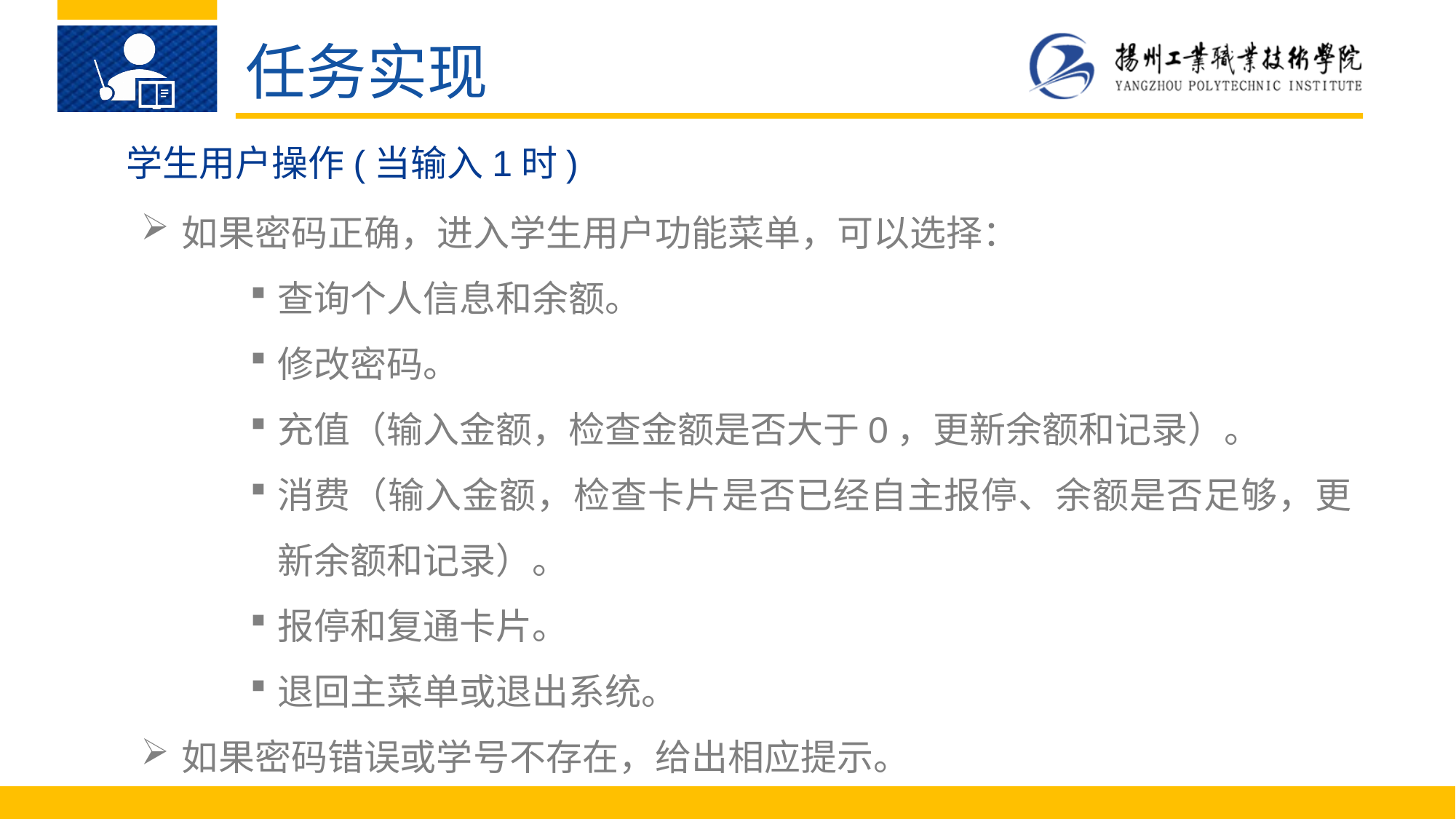

任务实现
学生用户操作(当输入1时)
如果密码正确，进入学生用户功能菜单，可以选择：
查询个人信息和余额。
修改密码。
充值（输入金额，检查金额是否大于0，更新余额和记录）。
消费（输入金额，检查卡片是否已经自主报停、余额是否足够，更新余额和记录）。
报停和复通卡片。
退回主菜单或退出系统。
如果密码错误或学号不存在，给出相应提示。